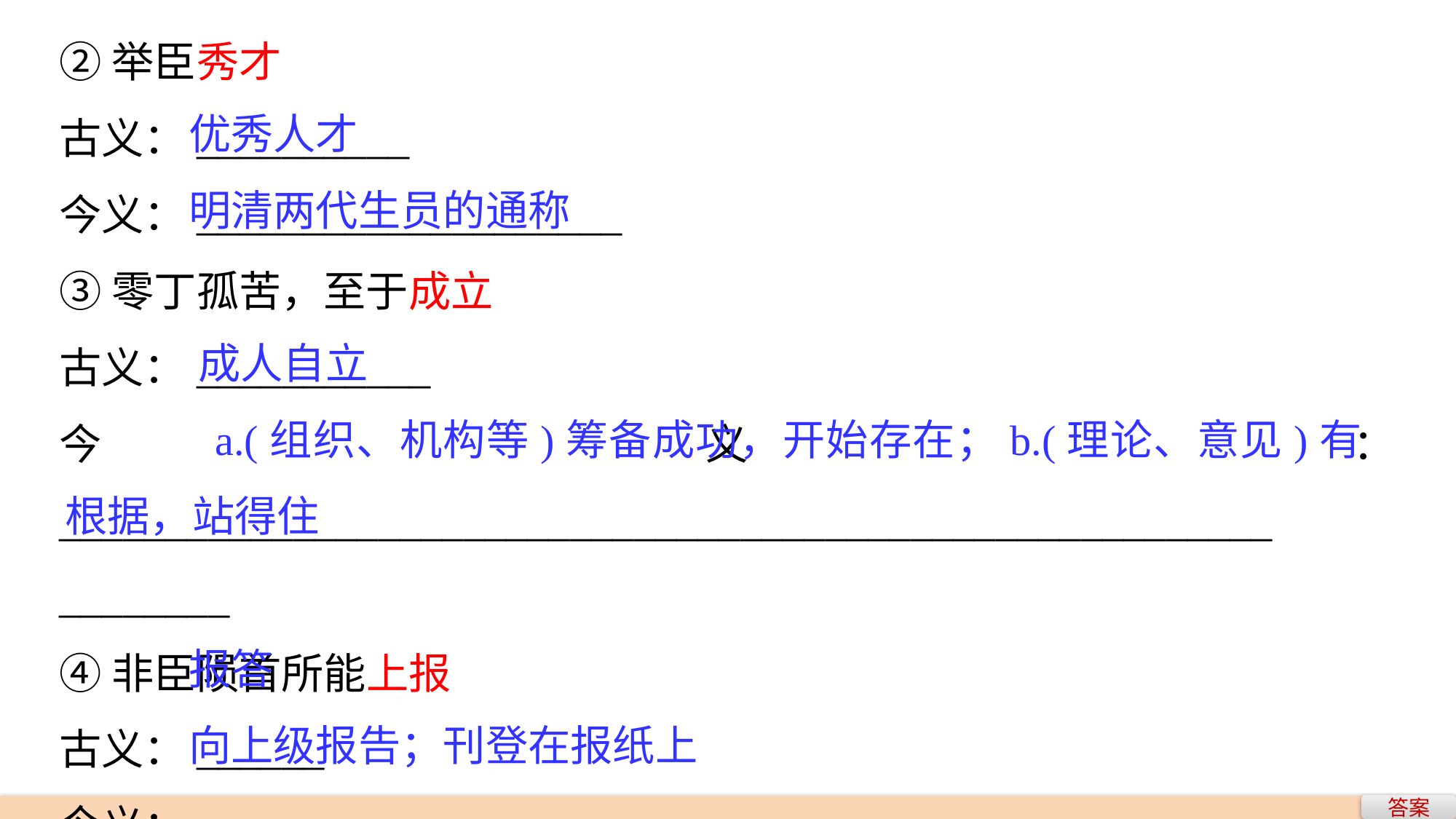

②举臣秀才
古义：__________
今义：____________________
③零丁孤苦，至于成立
古义：___________
今义：_________________________________________________________
________
④非臣陨首所能上报
古义：______
今义：__________________________
            优秀人才
            明清两代生员的通称

             成人自立
             a.(组织、机构等)筹备成功，开始存在；b.(理论、意见)有根据，站得住

            报答
            向上级报告；刊登在报纸上
答案